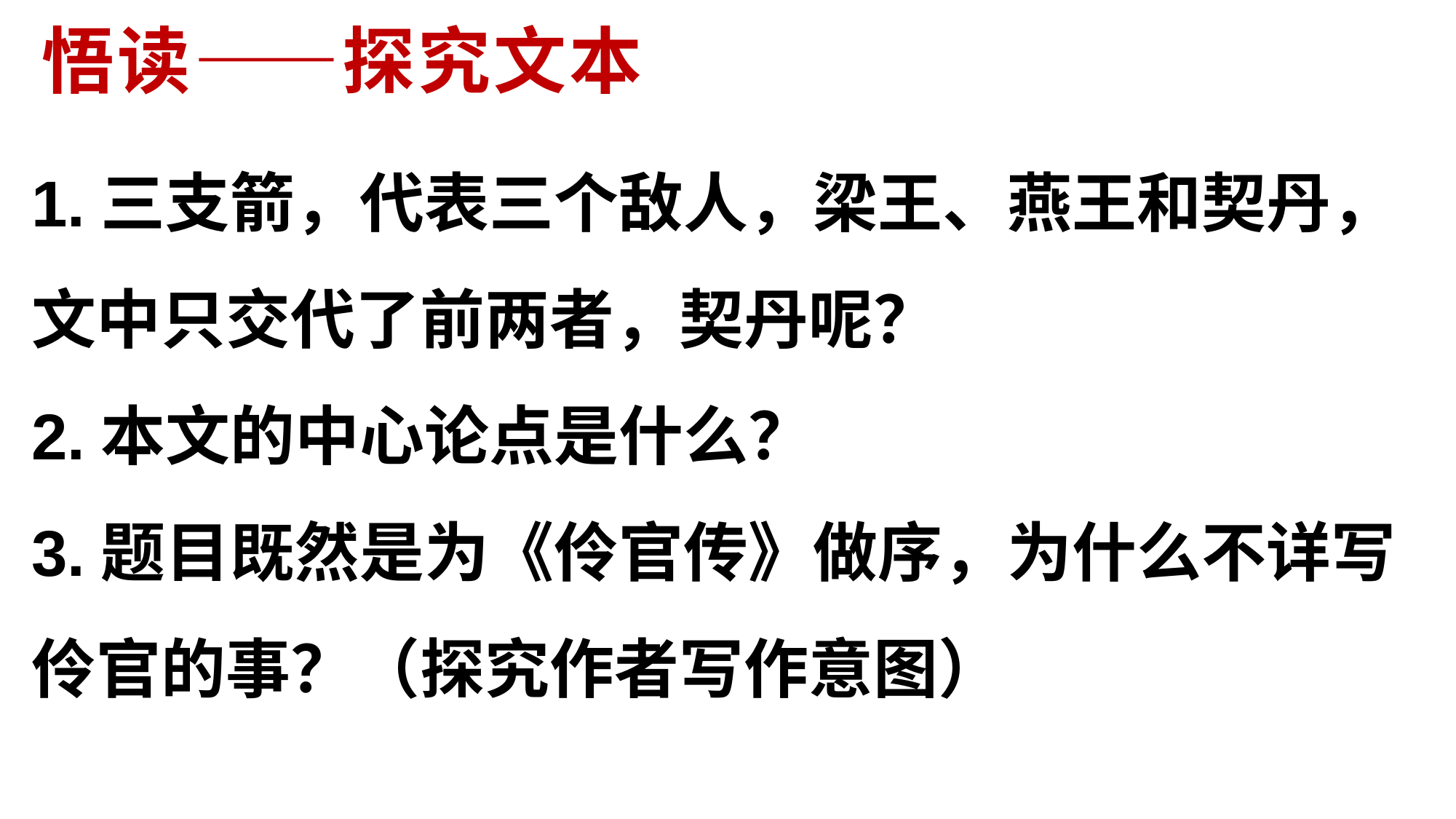

# 悟读——探究文本
1.三支箭，代表三个敌人，梁王、燕王和契丹，文中只交代了前两者，契丹呢？
2.本文的中心论点是什么？
3.题目既然是为《伶官传》做序，为什么不详写伶官的事？（探究作者写作意图）